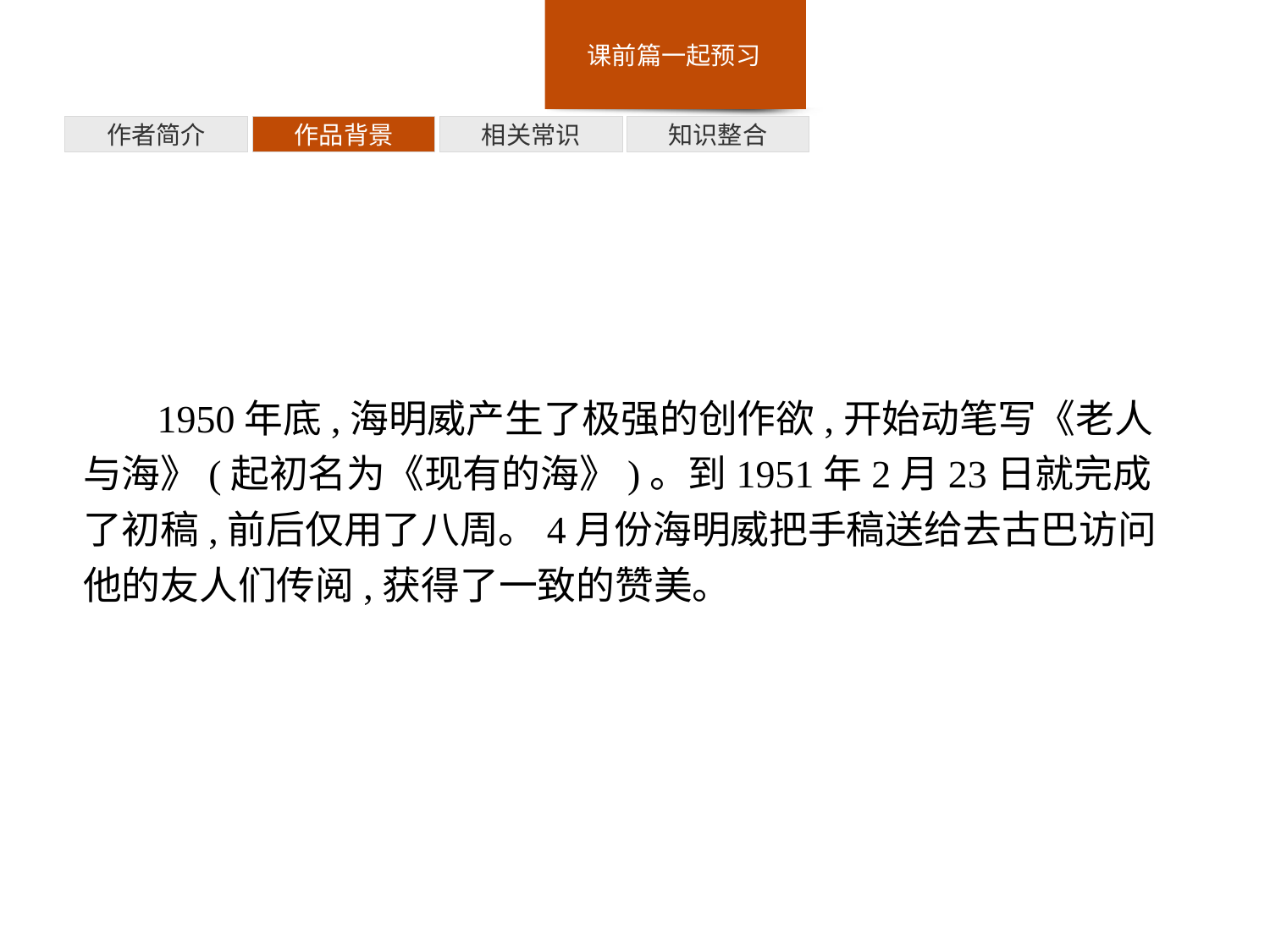

知识整合
相关常识
作品背景
作者简介
1950年底,海明威产生了极强的创作欲,开始动笔写《老人与海》(起初名为《现有的海》)。到1951年2月23日就完成了初稿,前后仅用了八周。4月份海明威把手稿送给去古巴访问他的友人们传阅,获得了一致的赞美。